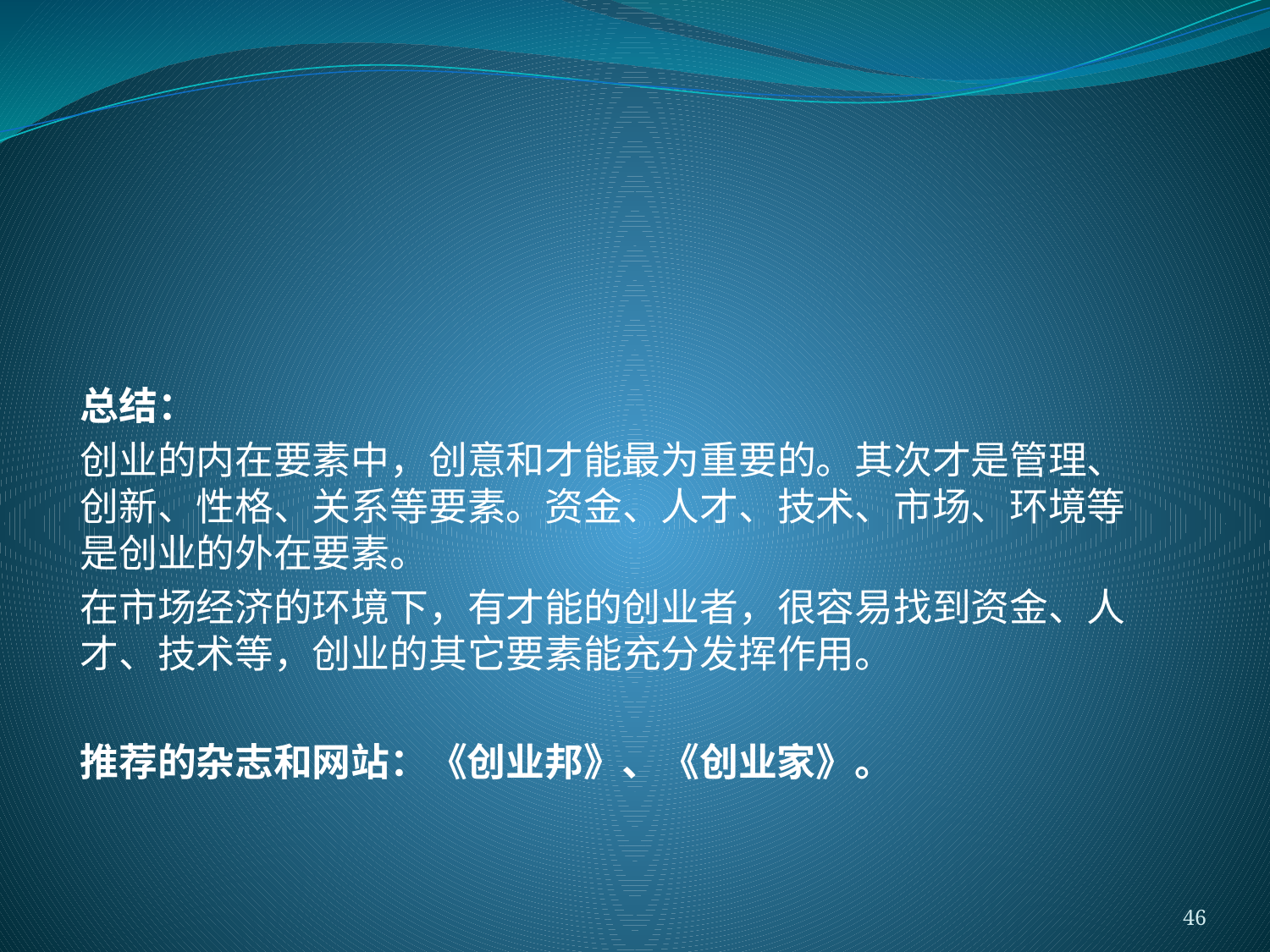

#
总结：
创业的内在要素中，创意和才能最为重要的。其次才是管理、创新、性格、关系等要素。资金、人才、技术、市场、环境等是创业的外在要素。
在市场经济的环境下，有才能的创业者，很容易找到资金、人才、技术等，创业的其它要素能充分发挥作用。

推荐的杂志和网站：《创业邦》、《创业家》。

46